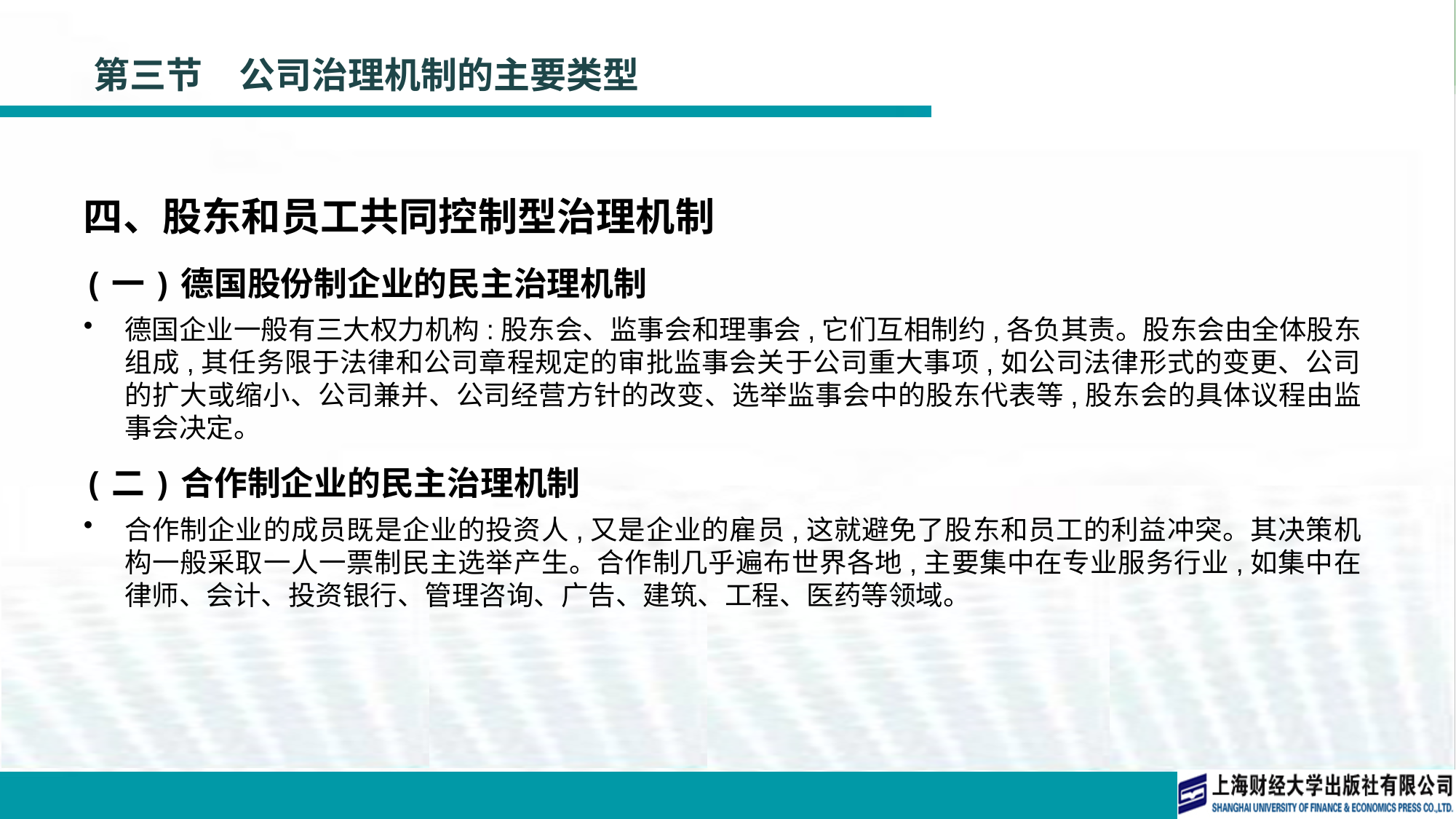

# 第三节　公司治理机制的主要类型
四、股东和员工共同控制型治理机制
(一)德国股份制企业的民主治理机制
德国企业一般有三大权力机构:股东会、监事会和理事会,它们互相制约,各负其责。股东会由全体股东组成,其任务限于法律和公司章程规定的审批监事会关于公司重大事项,如公司法律形式的变更、公司的扩大或缩小、公司兼并、公司经营方针的改变、选举监事会中的股东代表等,股东会的具体议程由监事会决定。
(二)合作制企业的民主治理机制
合作制企业的成员既是企业的投资人,又是企业的雇员,这就避免了股东和员工的利益冲突。其决策机构一般采取一人一票制民主选举产生。合作制几乎遍布世界各地,主要集中在专业服务行业,如集中在律师、会计、投资银行、管理咨询、广告、建筑、工程、医药等领域。